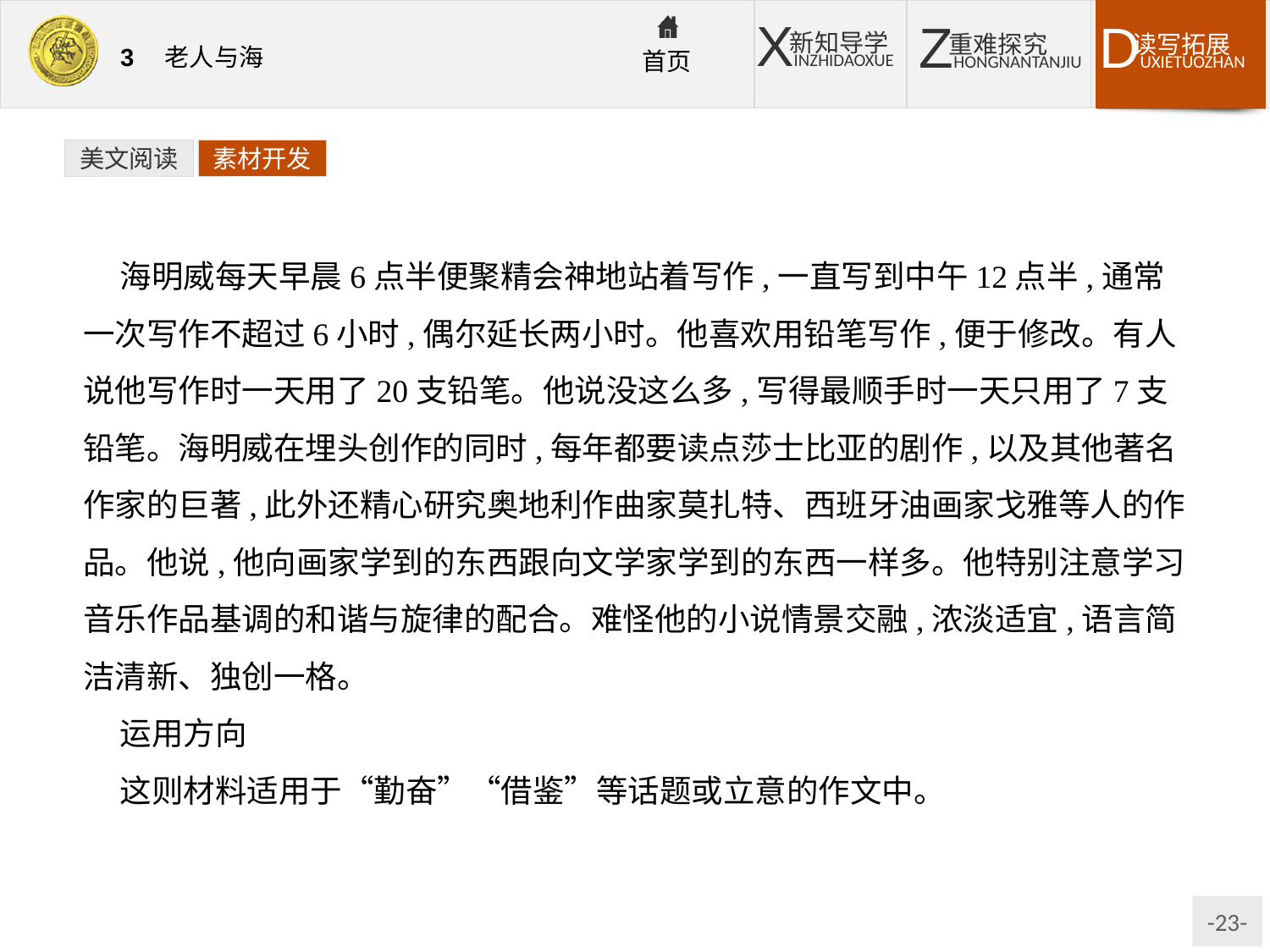

美文阅读
素材开发
海明威每天早晨6点半便聚精会神地站着写作,一直写到中午12点半,通常一次写作不超过6小时,偶尔延长两小时。他喜欢用铅笔写作,便于修改。有人说他写作时一天用了20支铅笔。他说没这么多,写得最顺手时一天只用了7支铅笔。海明威在埋头创作的同时,每年都要读点莎士比亚的剧作,以及其他著名作家的巨著,此外还精心研究奥地利作曲家莫扎特、西班牙油画家戈雅等人的作品。他说,他向画家学到的东西跟向文学家学到的东西一样多。他特别注意学习音乐作品基调的和谐与旋律的配合。难怪他的小说情景交融,浓淡适宜,语言简洁清新、独创一格。
运用方向
这则材料适用于“勤奋”“借鉴”等话题或立意的作文中。